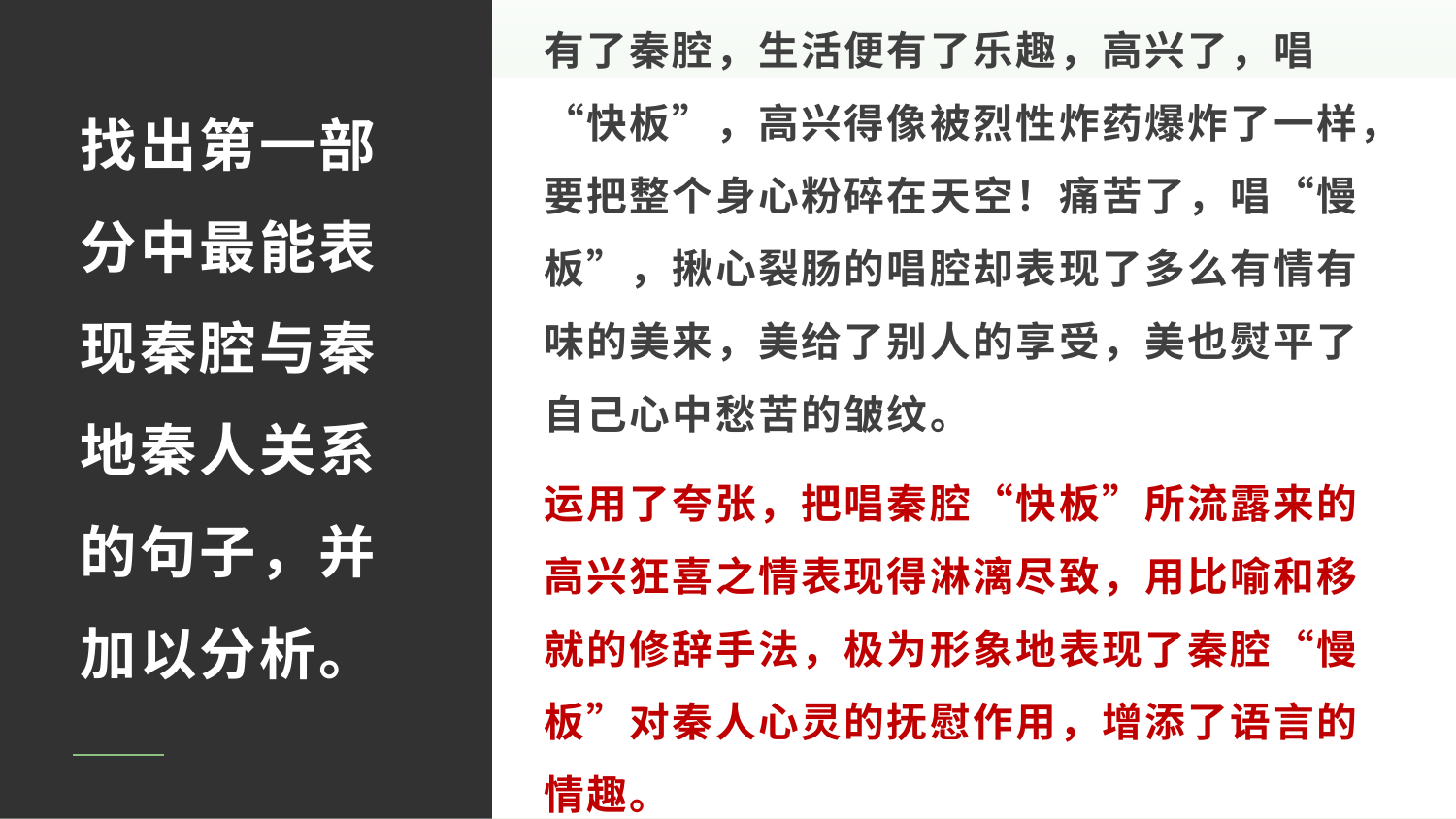

有了秦腔，生活便有了乐趣，高兴了，唱“快板”，高兴得像被烈性炸药爆炸了一样，要把整个身心粉碎在天空！痛苦了，唱“慢板”，揪心裂肠的唱腔却表现了多么有情有味的美来，美给了别人的享受，美也熨平了自己心中愁苦的皱纹。
运用了夸张，把唱秦腔“快板”所流露来的高兴狂喜之情表现得淋漓尽致，用比喻和移就的修辞手法，极为形象地表现了秦腔“慢板”对秦人心灵的抚慰作用，增添了语言的情趣。
找出第一部分中最能表现秦腔与秦地秦人关系的句子，并加以分析。